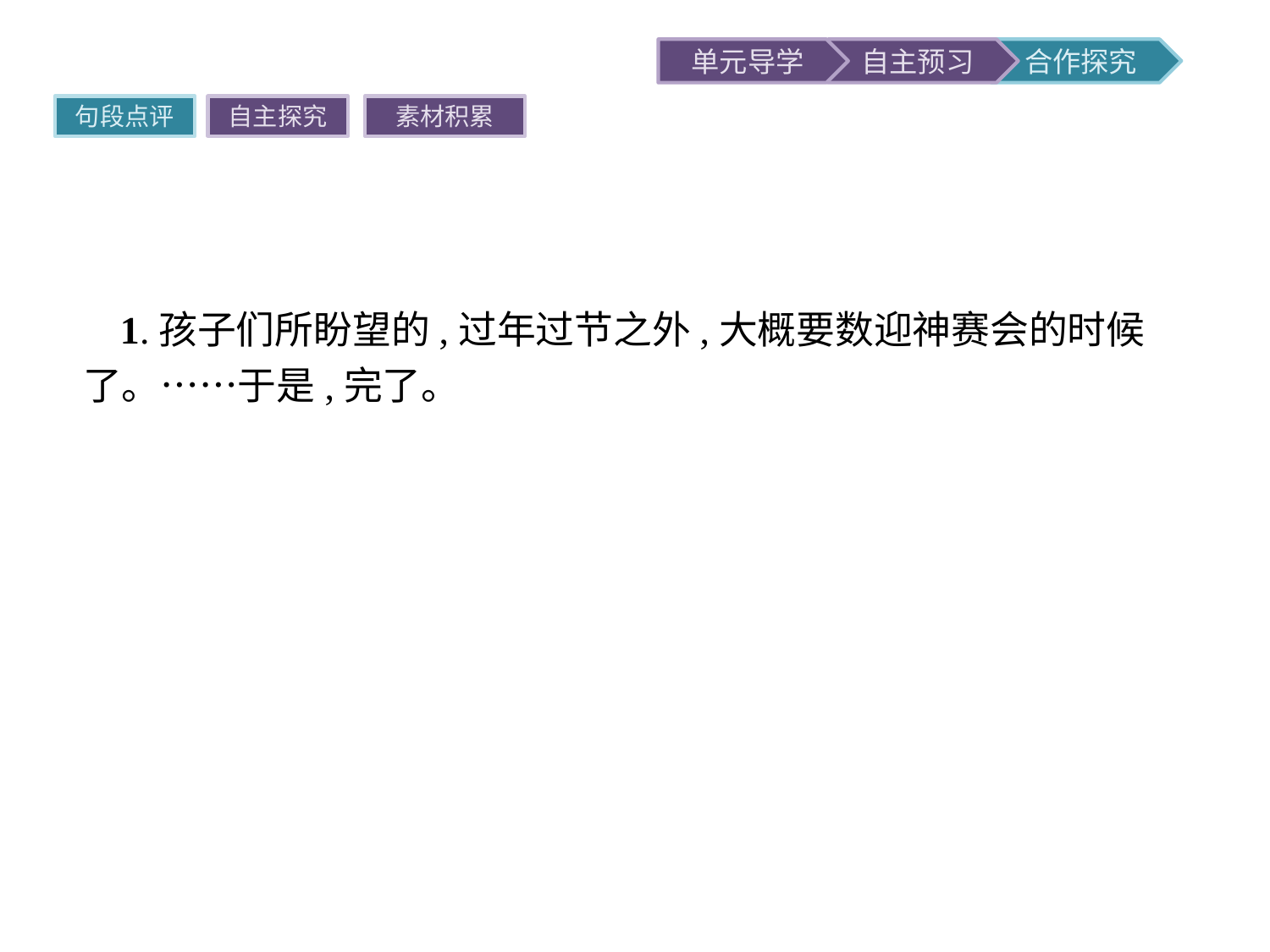

句段点评
自主探究
素材积累
1.孩子们所盼望的,过年过节之外,大概要数迎神赛会的时候了。……于是,完了。
点评开篇说明孩子们生活中的愿望,点出了文章的主要内容。“大概”说明孩子们娱乐活动少之又少,“极其寥寥”足以说明这有限的娱乐活动是简单、无聊的,难以引起孩子的兴趣。“于是,完了”,满心期盼,得到的仅此而已,遗憾之情表露无遗。这也为后文写主要事件——“看五猖会”作铺垫。